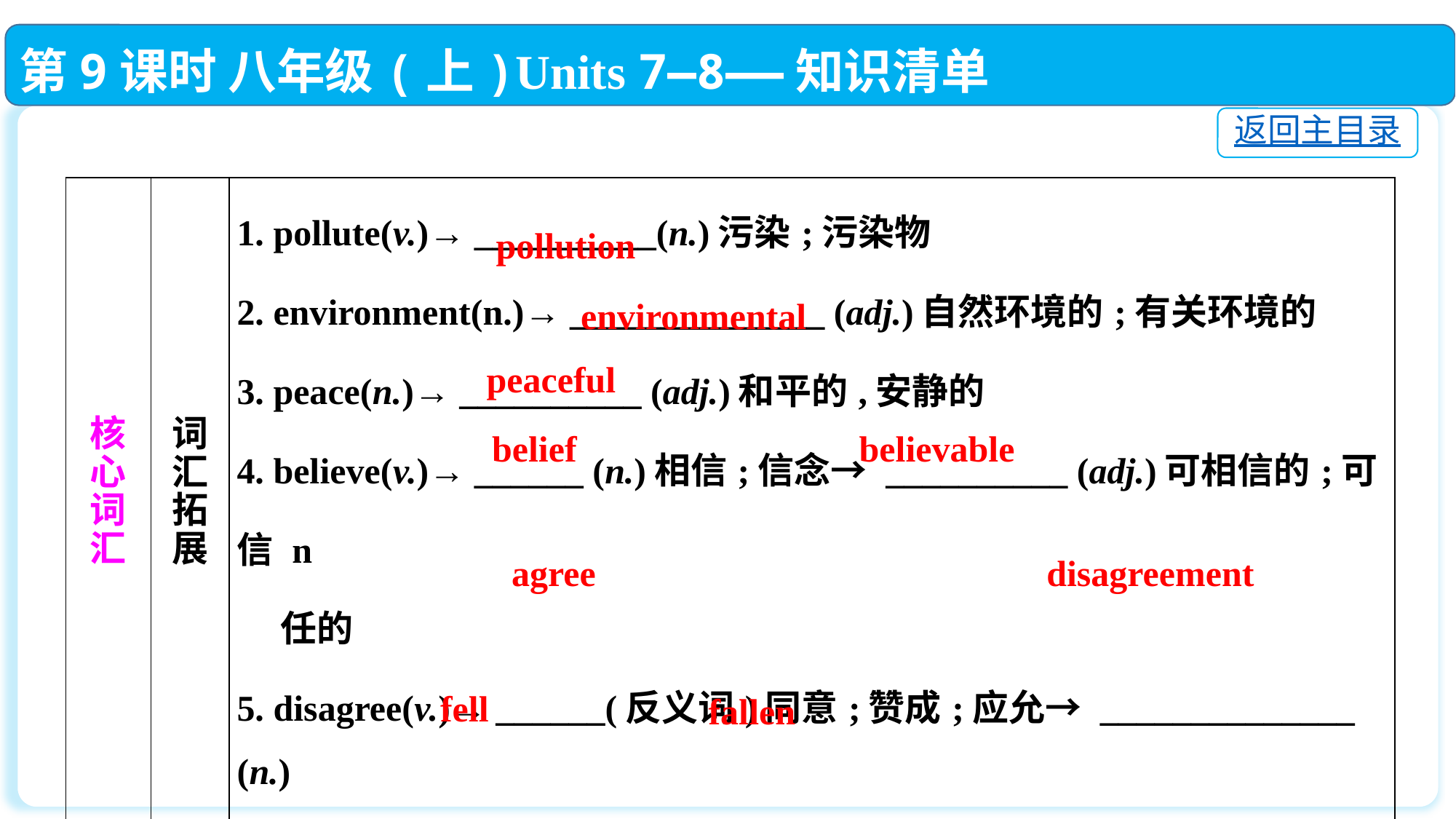

第9课时 八年级(上)Units 7—8——知识清单

返回主目录
| 核 心 词 汇 | 词 汇 拓 展 | 1. pollute(v.)→ \_\_\_\_\_\_\_\_\_\_(n.)污染;污染物 2. environment(n.)→ \_\_\_\_\_\_\_\_\_\_\_\_\_\_ (adj.)自然环境的;有关环境的 3. peace(n.)→ \_\_\_\_\_\_\_\_\_\_ (adj.)和平的,安静的 4. believe(v.)→ \_\_\_\_\_\_ (n.)相信;信念→ \_\_\_\_\_\_\_\_\_\_ (adj.)可相信的;可信 n 任的 5. disagree(v.)→ \_\_\_\_\_\_(反义词)同意;赞成;应允→ \_\_\_\_\_\_\_\_\_\_\_\_\_\_ (n.) 意见不一;分歧;争论 6. fall(v.)→ \_\_\_\_\_ (过去式)→ \_\_\_\_\_\_ (过去分词)倒塌,掉落 |
| --- | --- | --- |
pollution
environmental
peaceful
belief
believable
agree
disagreement
fell
fallen